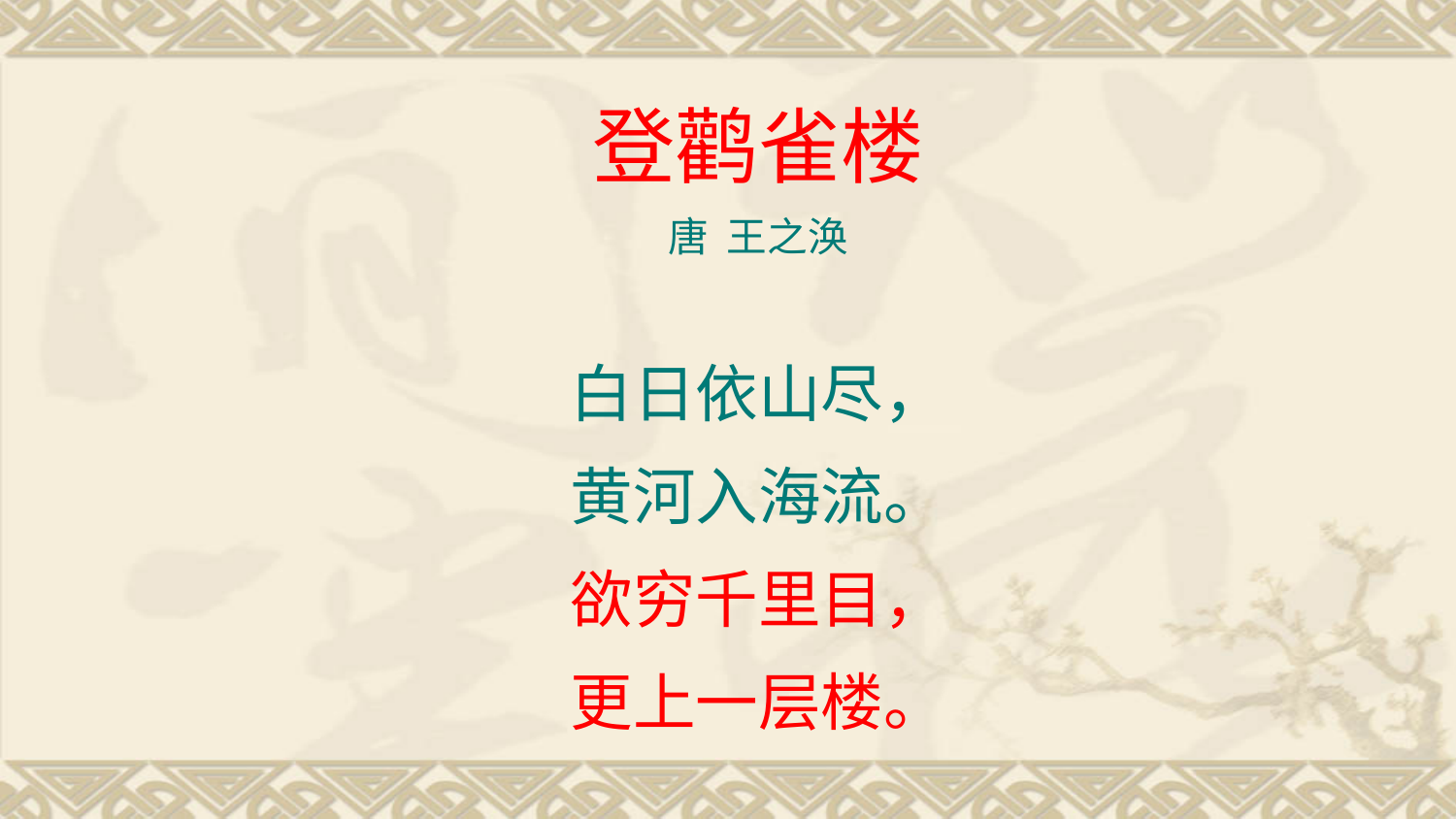

# 登鹳雀楼
唐  王之涣

白日依山尽，
黄河入海流。
欲穷千里目，
更上一层楼。